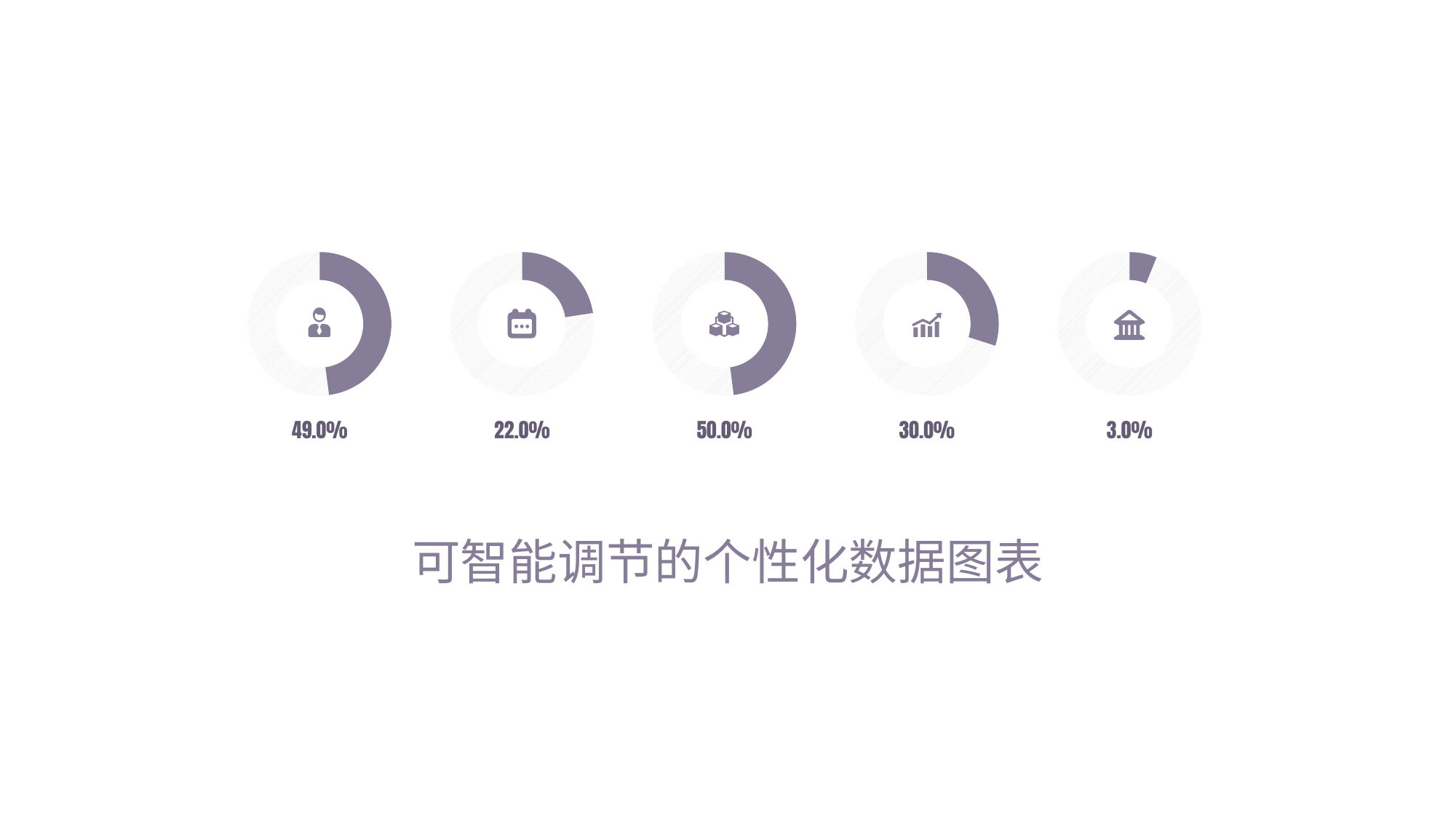

delay
delay

49.0%
22.0%
50.0%
30.0%
3.0%
可智能调节的个性化数据图表